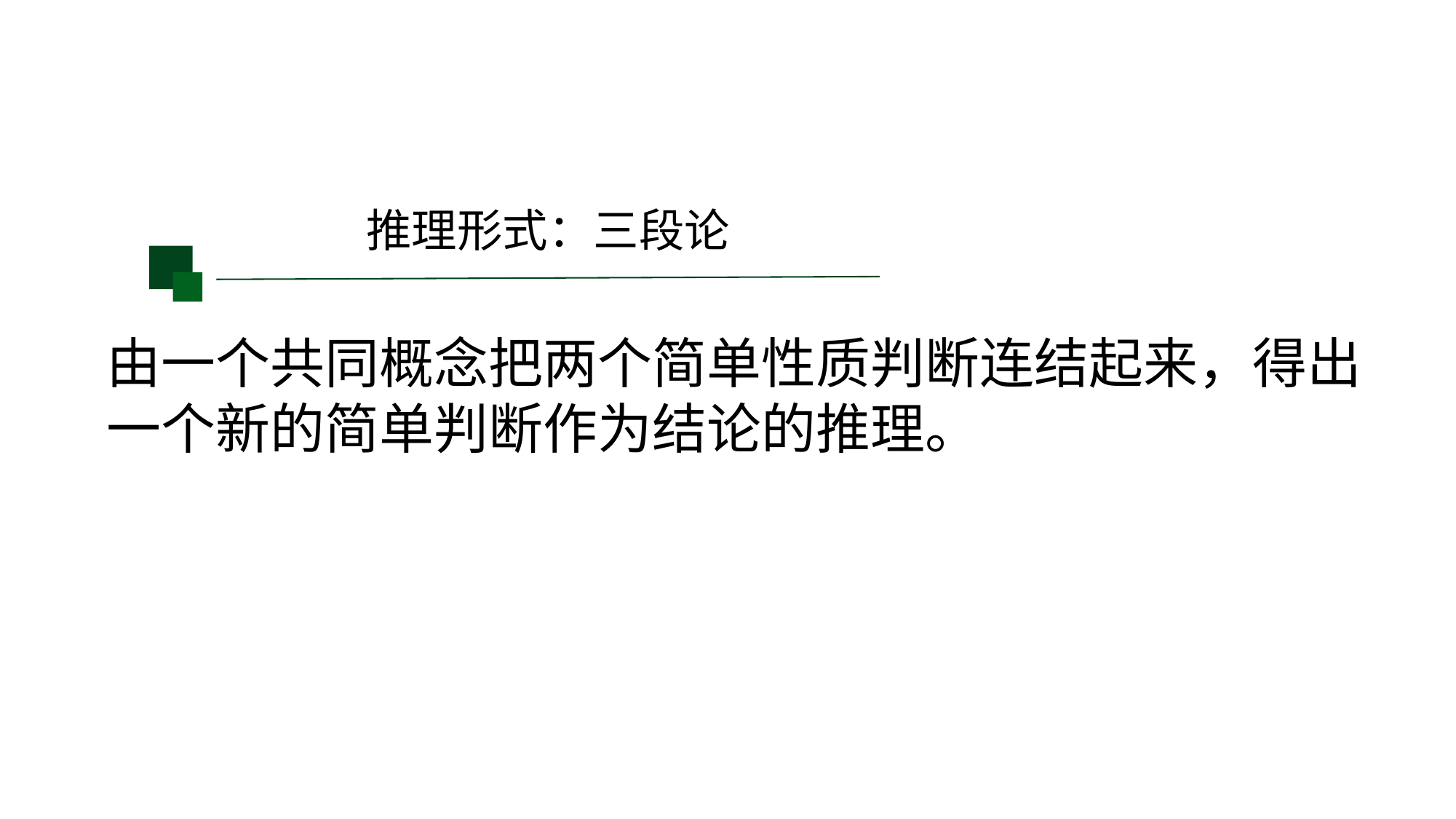

推理形式：三段论

由一个共同概念把两个简单性质判断连结起来，得出一个新的简单判断作为结论的推理。